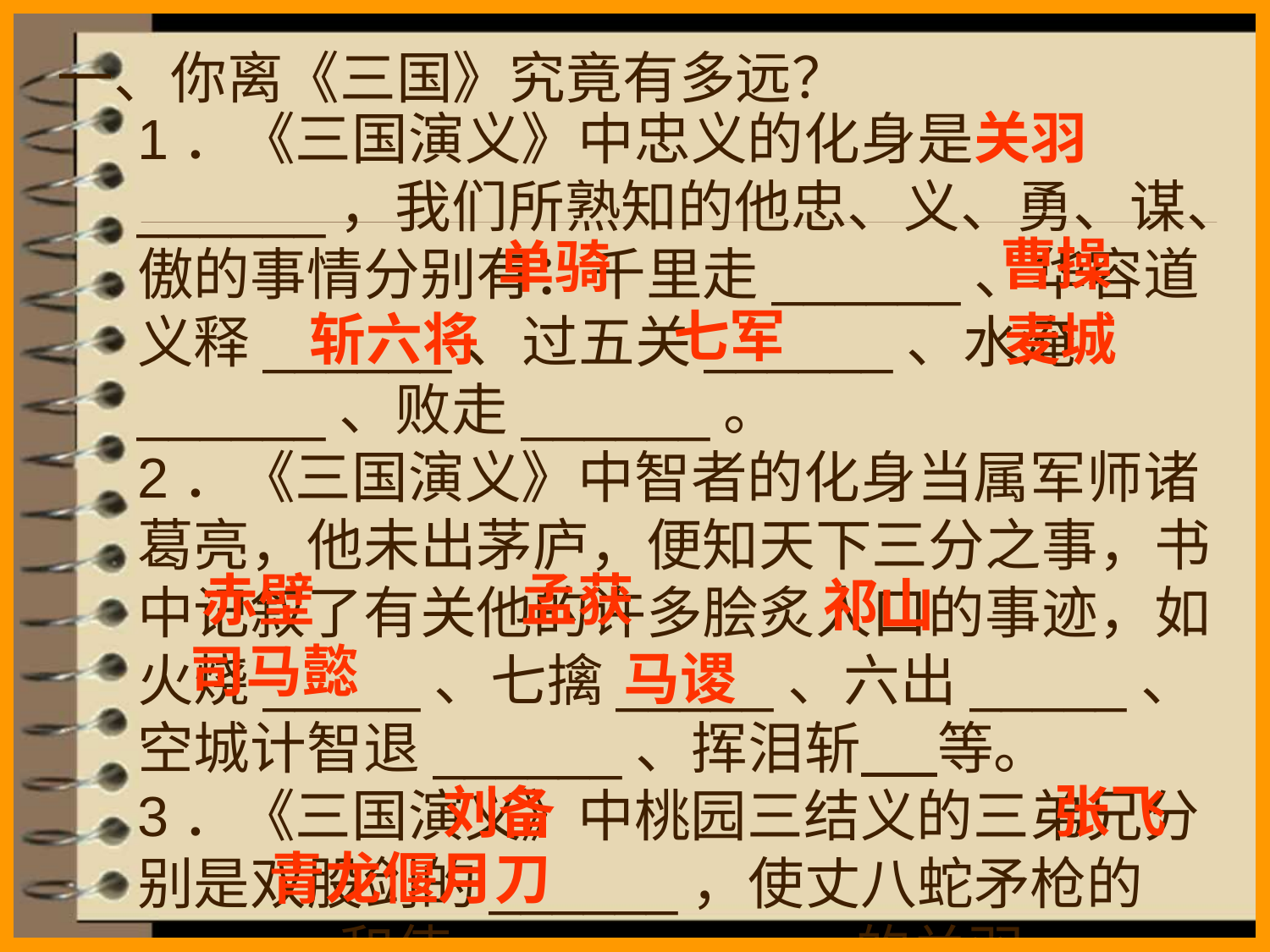

一、你离《三国》究竟有多远？
关羽
1．《三国演义》中忠义的化身是______，我们所熟知的他忠、义、勇、谋、傲的事情分别有：千里走______、华容道义释______、过五关______、水淹______、败走______。
2．《三国演义》中智者的化身当属军师诸葛亮，他未出茅庐，便知天下三分之事，书中记叙了有关他的许多脍炙人口的事迹，如火烧_____、七擒_____、六出_____、空城计智退______、挥泪斩      等。
3．《三国演义》中桃园三结义的三弟兄分别是双股剑的______，使丈八蛇矛枪的______和使____________的关羽。
曹操
单骑
七军
斩六将
麦城
赤壁
孟获
祁山
司马懿
马谡
张飞
刘备
青龙偃月刀